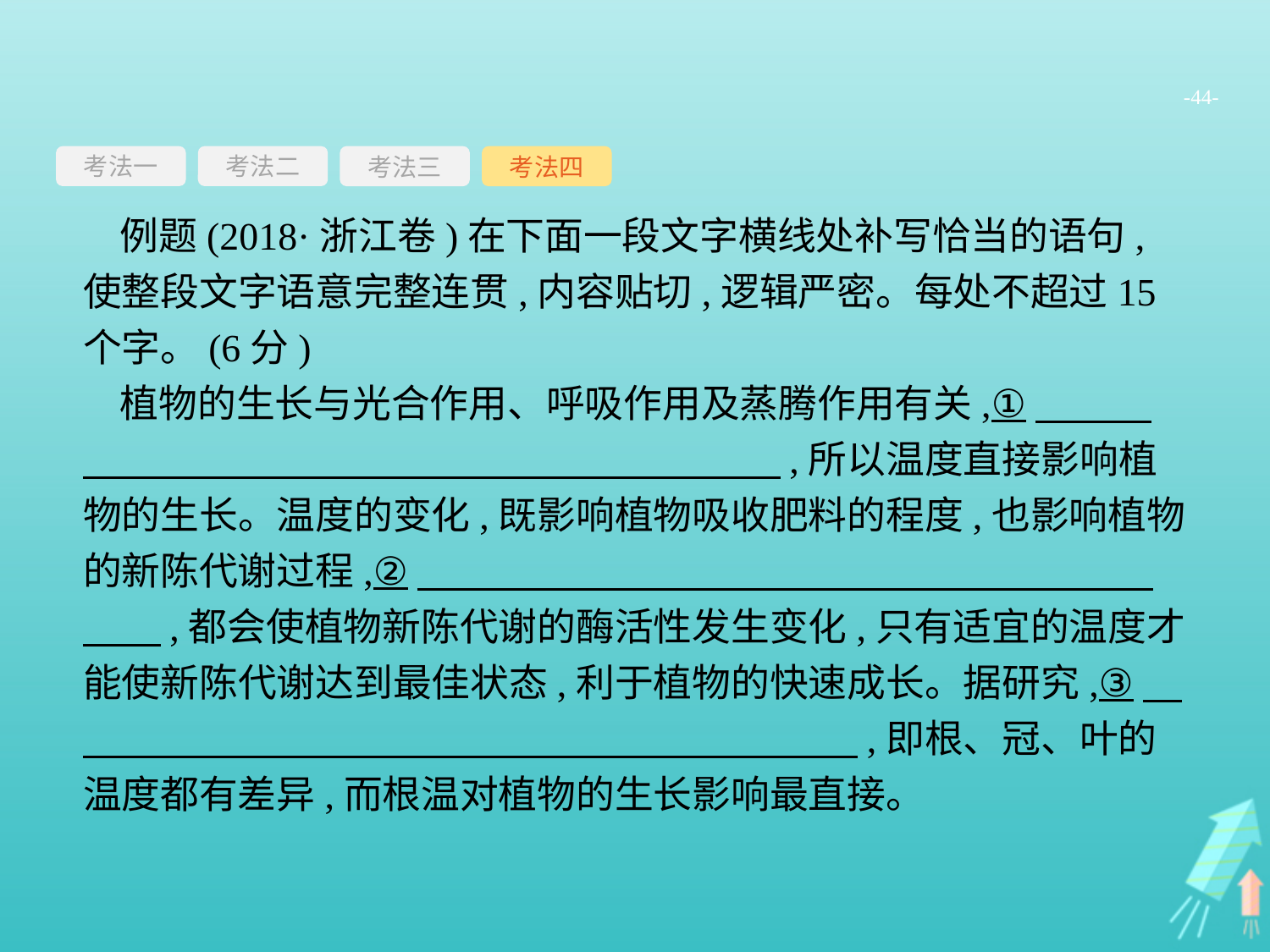

-44-
考法一
考法三
考法四
考法二
例题(2018·浙江卷)在下面一段文字横线处补写恰当的语句,使整段文字语意完整连贯,内容贴切,逻辑严密。每处不超过15个字。(6分)
植物的生长与光合作用、呼吸作用及蒸腾作用有关,①　　　　　　　　　　　　　　　　　　　　　,所以温度直接影响植物的生长。温度的变化,既影响植物吸收肥料的程度,也影响植物的新陈代谢过程,②　　　　　　　　　　　　　　　　　　　　　,都会使植物新陈代谢的酶活性发生变化,只有适宜的温度才能使新陈代谢达到最佳状态,利于植物的快速成长。据研究,③　　　　　　　　　　　　　　　　　　　　　,即根、冠、叶的温度都有差异,而根温对植物的生长影响最直接。